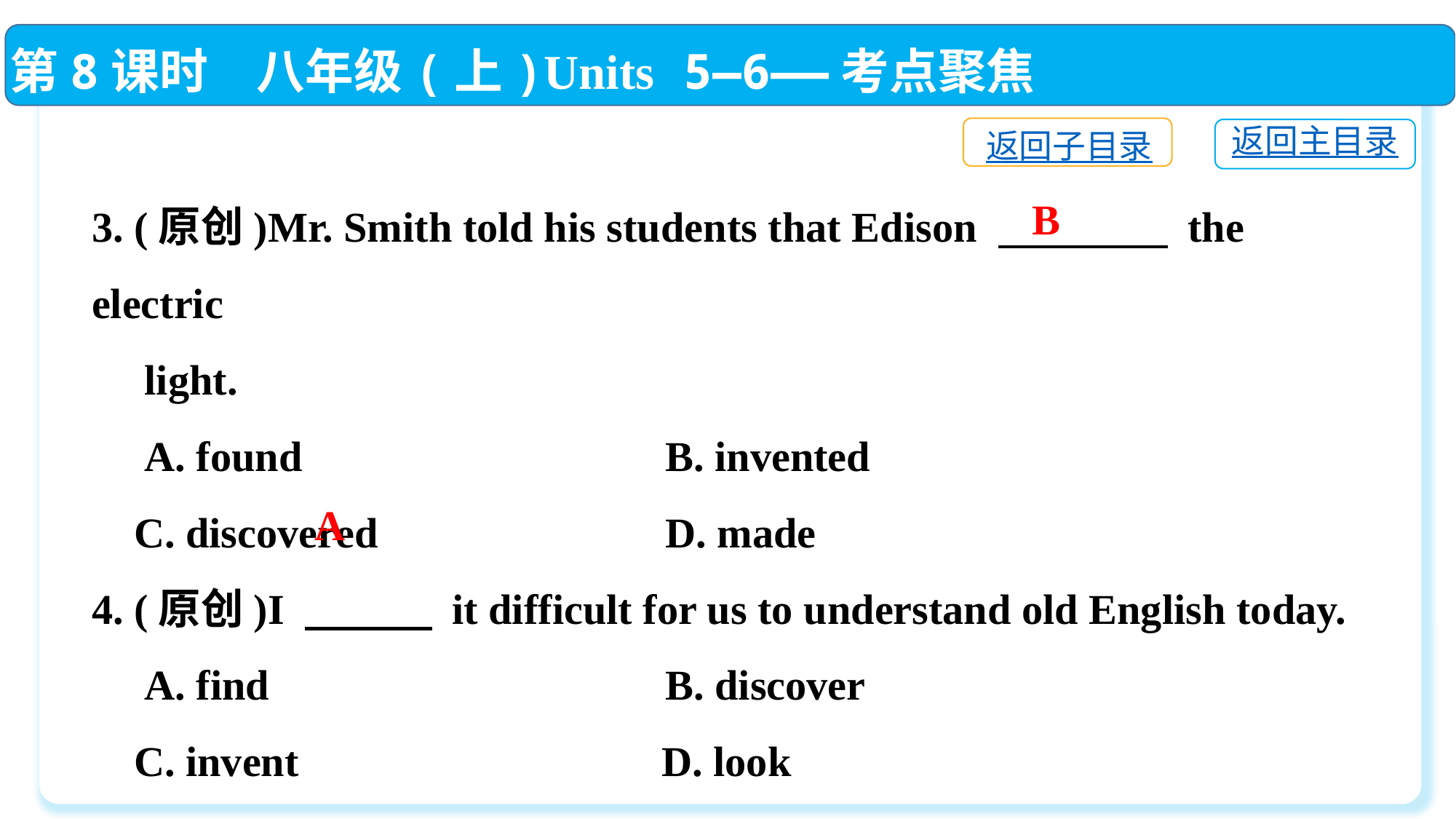

第8课时　八年级(上)Units 5—6——考点聚焦

返回子目录
返回主目录
3. (原创)Mr. Smith told his students that Edison 　　　　 the electric
     light.
     A. found			             B. invented
    C. discovered		             D. made
4. (原创)I 　　　 it difficult for us to understand old English today.
     A. find			             B. discover
    C. invent		                       D. look
B

A